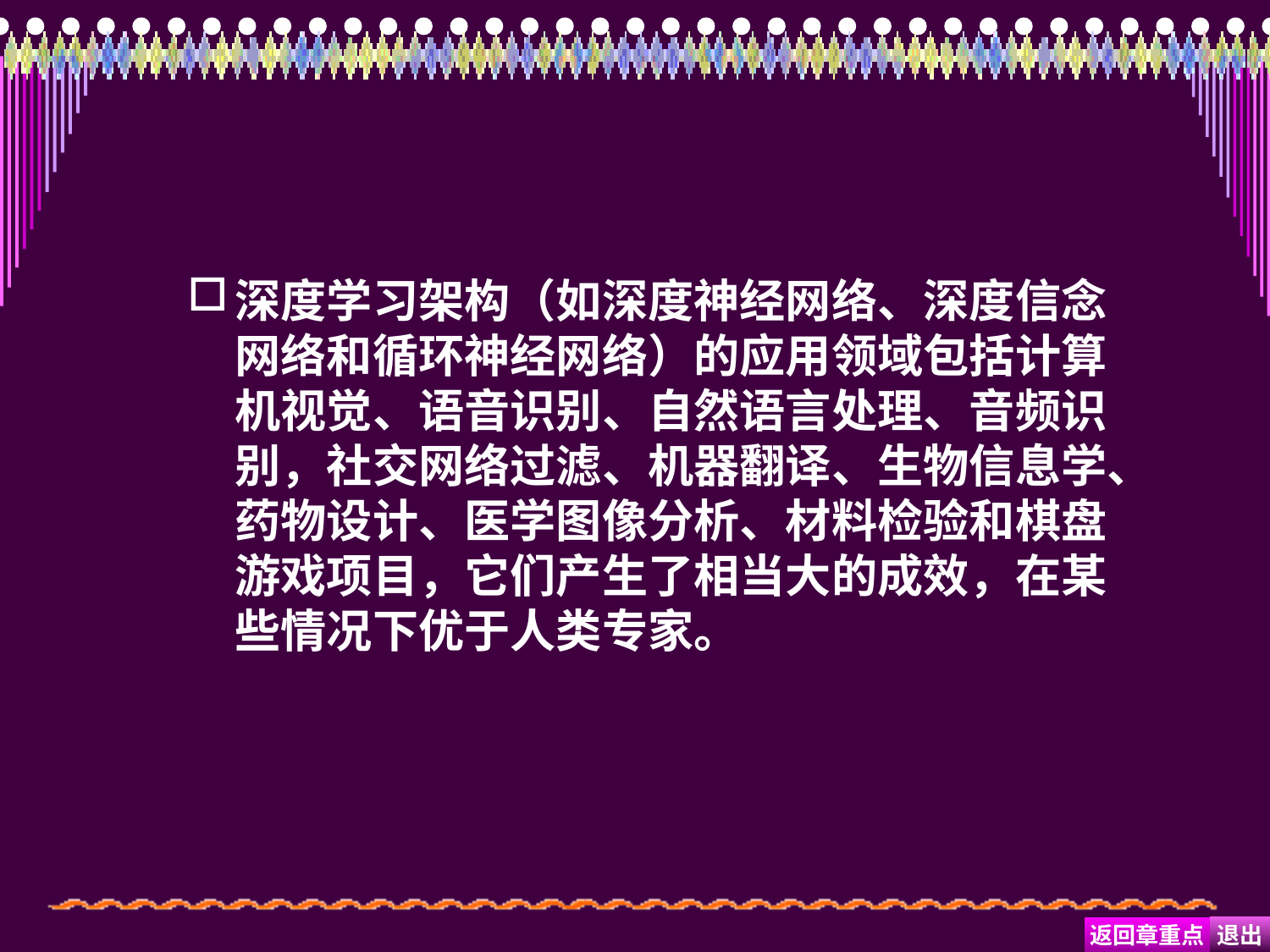

#
深度学习架构（如深度神经网络、深度信念网络和循环神经网络）的应用领域包括计算机视觉、语音识别、自然语言处理、音频识别，社交网络过滤、机器翻译、生物信息学、药物设计、医学图像分析、材料检验和棋盘游戏项目，它们产生了相当大的成效，在某些情况下优于人类专家。